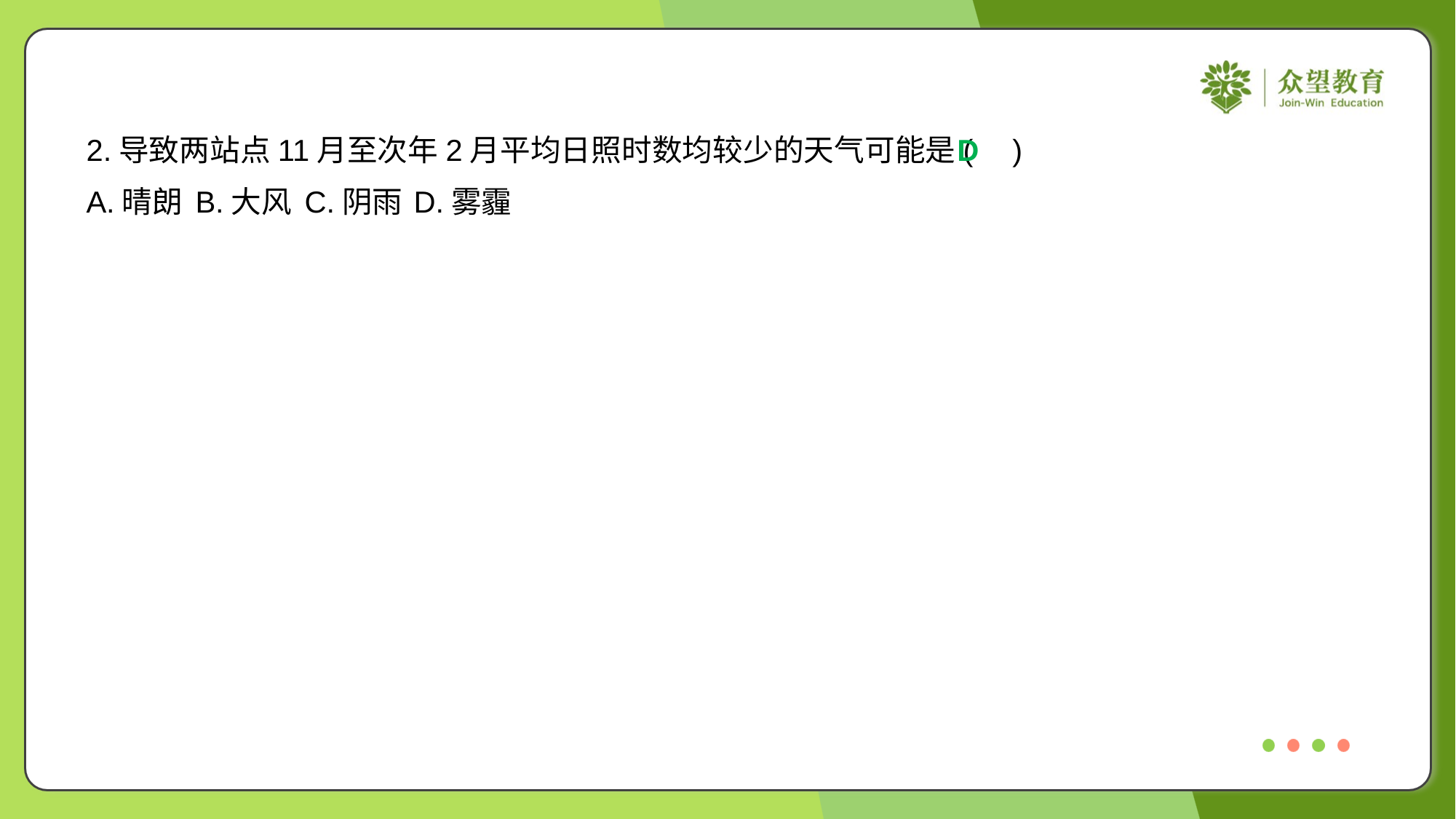

2.导致两站点11月至次年2月平均日照时数均较少的天气可能是(     )
D
A.晴朗	B.大风	C.阴雨	D.雾霾